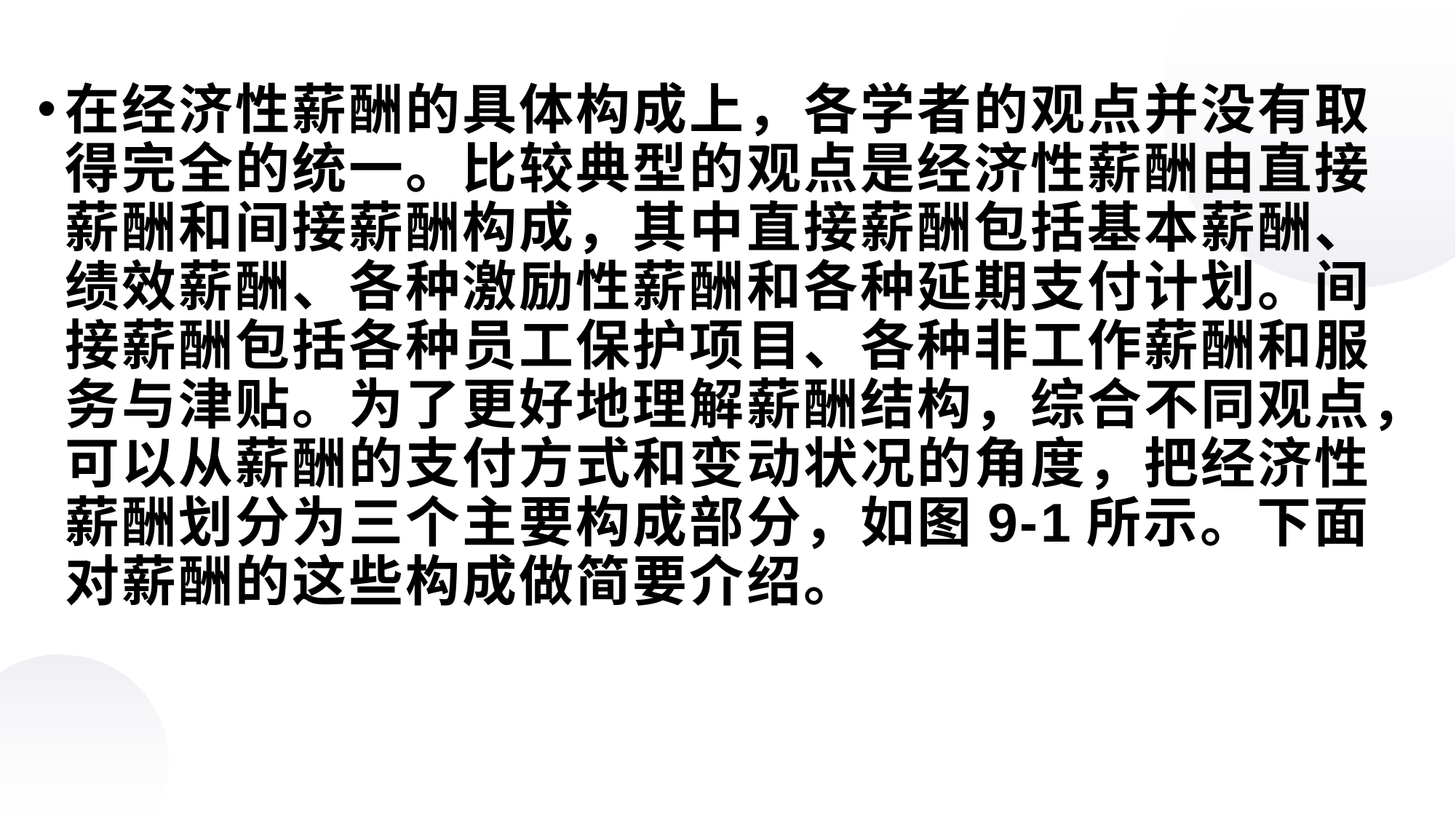

在经济性薪酬的具体构成上，各学者的观点并没有取得完全的统一。比较典型的观点是经济性薪酬由直接薪酬和间接薪酬构成，其中直接薪酬包括基本薪酬、绩效薪酬、各种激励性薪酬和各种延期支付计划。间接薪酬包括各种员工保护项目、各种非工作薪酬和服务与津贴。为了更好地理解薪酬结构，综合不同观点，可以从薪酬的支付方式和变动状况的角度，把经济性薪酬划分为三个主要构成部分，如图9-1所示。下面对薪酬的这些构成做简要介绍。